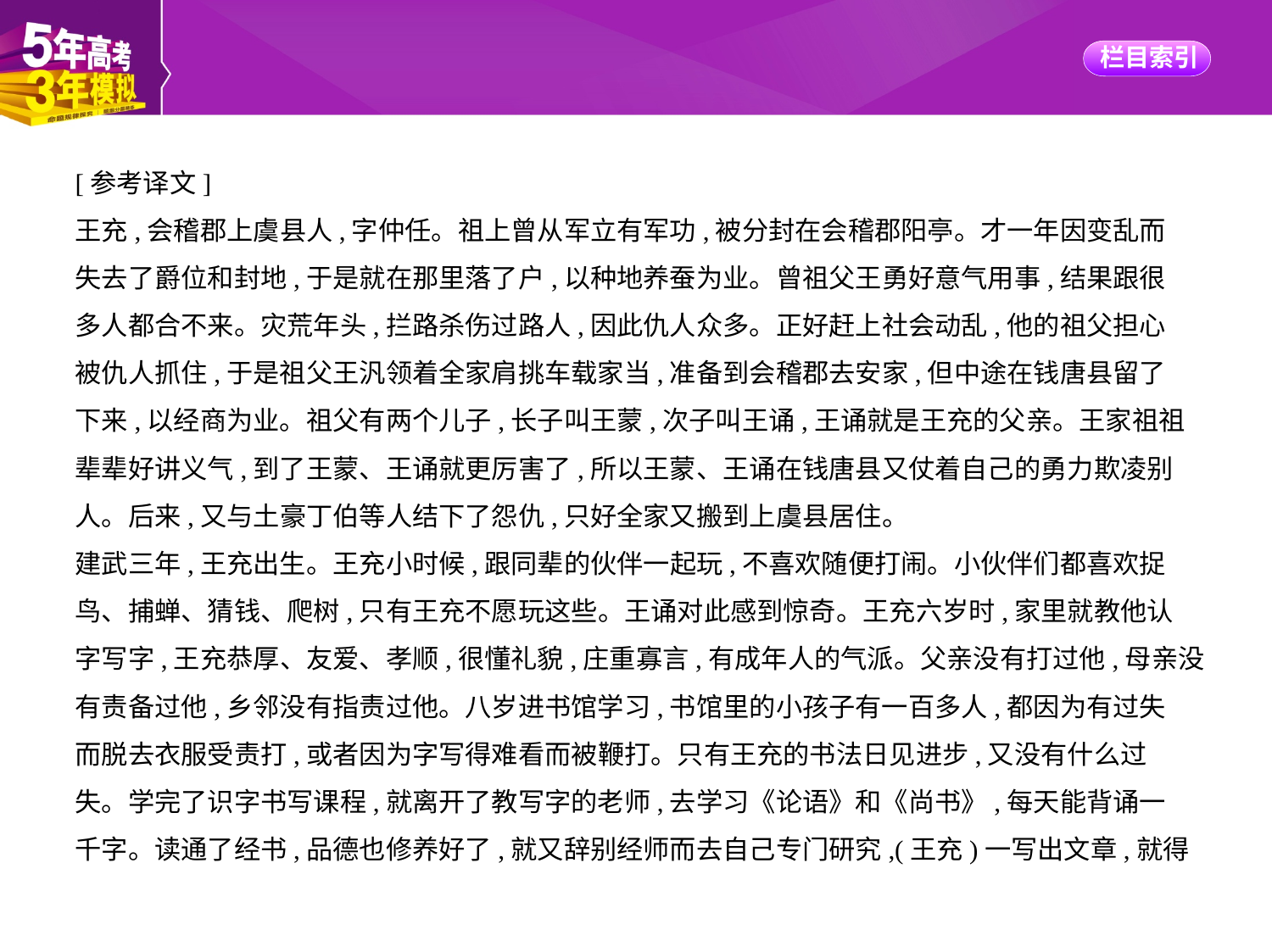

[参考译文]
王充,会稽郡上虞县人,字仲任。祖上曾从军立有军功,被分封在会稽郡阳亭。才一年因变乱而
失去了爵位和封地,于是就在那里落了户,以种地养蚕为业。曾祖父王勇好意气用事,结果跟很
多人都合不来。灾荒年头,拦路杀伤过路人,因此仇人众多。正好赶上社会动乱,他的祖父担心
被仇人抓住,于是祖父王汎领着全家肩挑车载家当,准备到会稽郡去安家,但中途在钱唐县留了
下来,以经商为业。祖父有两个儿子,长子叫王蒙,次子叫王诵,王诵就是王充的父亲。王家祖祖
辈辈好讲义气,到了王蒙、王诵就更厉害了,所以王蒙、王诵在钱唐县又仗着自己的勇力欺凌别
人。后来,又与土豪丁伯等人结下了怨仇,只好全家又搬到上虞县居住。
建武三年,王充出生。王充小时候,跟同辈的伙伴一起玩,不喜欢随便打闹。小伙伴们都喜欢捉
鸟、捕蝉、猜钱、爬树,只有王充不愿玩这些。王诵对此感到惊奇。王充六岁时,家里就教他认
字写字,王充恭厚、友爱、孝顺,很懂礼貌,庄重寡言,有成年人的气派。父亲没有打过他,母亲没
有责备过他,乡邻没有指责过他。八岁进书馆学习,书馆里的小孩子有一百多人,都因为有过失
而脱去衣服受责打,或者因为字写得难看而被鞭打。只有王充的书法日见进步,又没有什么过
失。学完了识字书写课程,就离开了教写字的老师,去学习《论语》和《尚书》,每天能背诵一
千字。读通了经书,品德也修养好了,就又辞别经师而去自己专门研究,(王充)一写出文章,就得